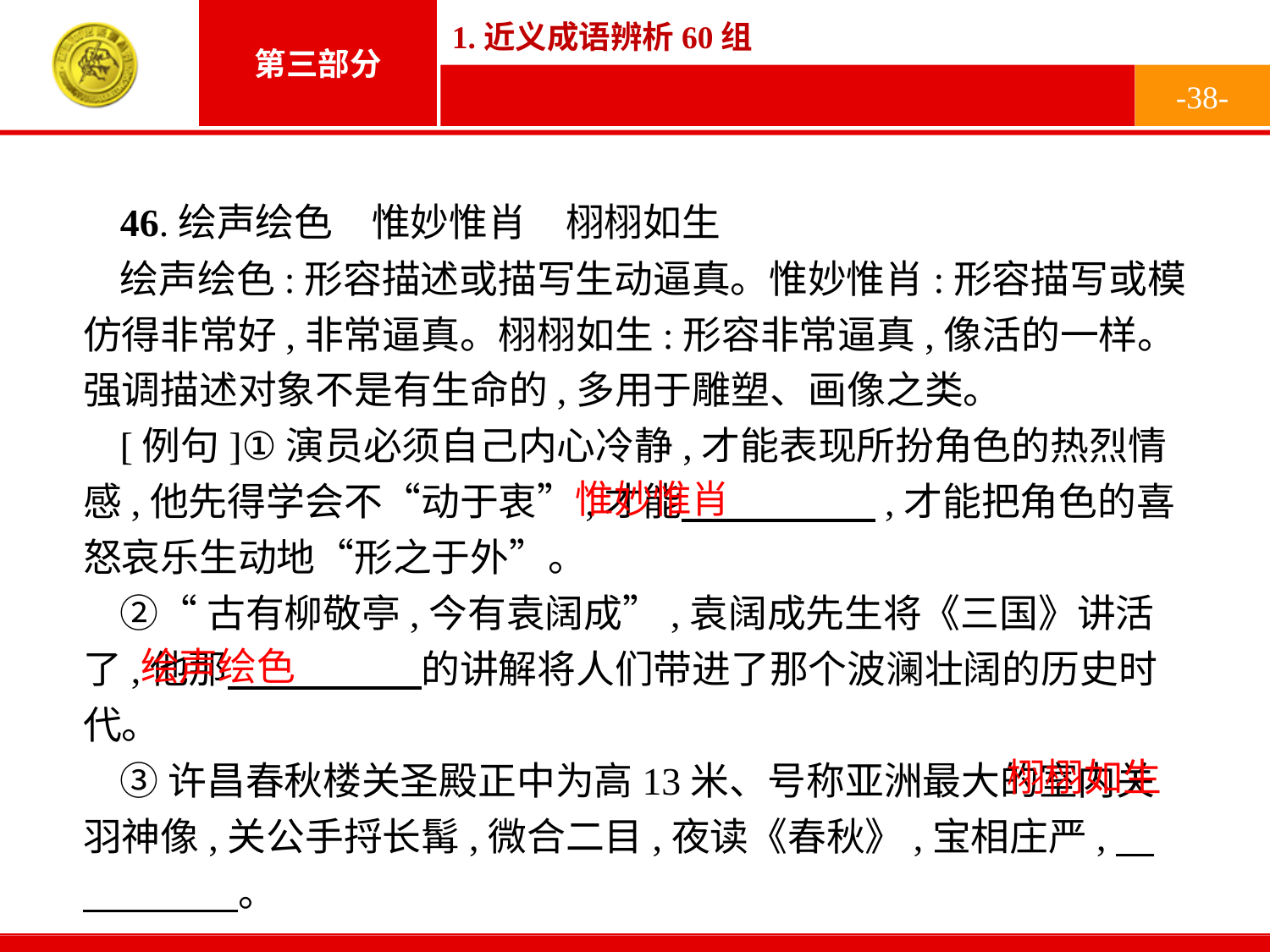

-38-
46.绘声绘色　惟妙惟肖　栩栩如生
绘声绘色:形容描述或描写生动逼真。惟妙惟肖:形容描写或模仿得非常好,非常逼真。栩栩如生:形容非常逼真,像活的一样。强调描述对象不是有生命的,多用于雕塑、画像之类。
[例句]①演员必须自己内心冷静,才能表现所扮角色的热烈情感,他先得学会不“动于衷”,才能　　　　　,才能把角色的喜怒哀乐生动地“形之于外”。
②“古有柳敬亭,今有袁阔成”,袁阔成先生将《三国》讲活了,他那　　　　　的讲解将人们带进了那个波澜壮阔的历史时代。
③许昌春秋楼关圣殿正中为高13米、号称亚洲最大的室内关羽神像,关公手捋长髯,微合二目,夜读《春秋》,宝相庄严,　　　　　。
惟妙惟肖
绘声绘色
栩栩如生